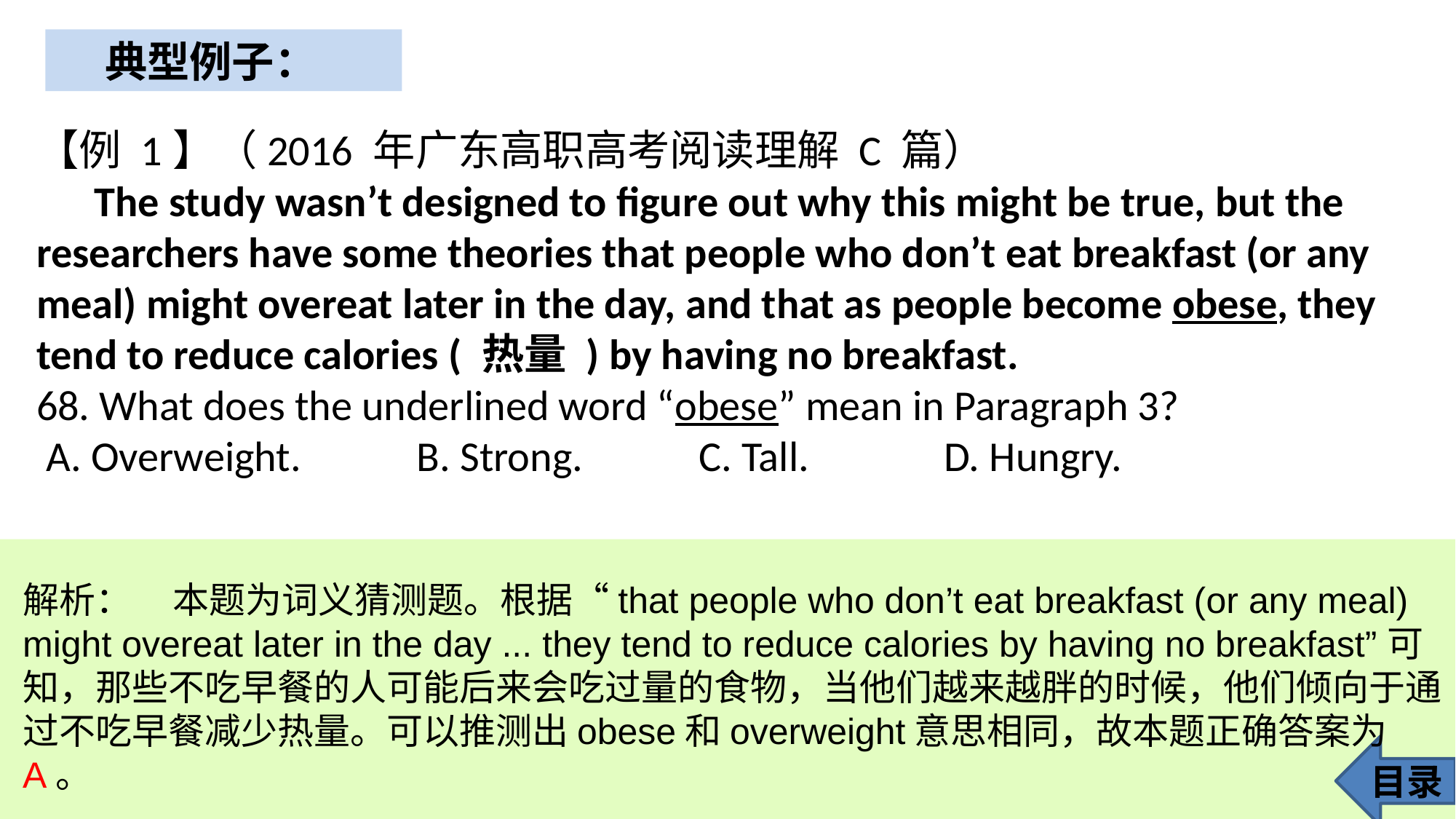

典型例子：
【例 1】（2016 年广东高职高考阅读理解 C 篇）
      The study wasn’t designed to figure out why this might be true, but the researchers have some theories that people who don’t eat breakfast (or any meal) might overeat later in the day, and that as people become obese, they tend to reduce calories ( 热量 ) by having no breakfast.
68. What does the underlined word “obese” mean in Paragraph 3?
 A. Overweight.            B. Strong.            C. Tall.              D. Hungry.

解析：     本题为词义猜测题。根据“that people who don’t eat breakfast (or any meal) might overeat later in the day ... they tend to reduce calories by having no breakfast”可知，那些不吃早餐的人可能后来会吃过量的食物，当他们越来越胖的时候，他们倾向于通过不吃早餐减少热量。可以推测出obese和overweight意思相同，故本题正确答案为A。
目录
18